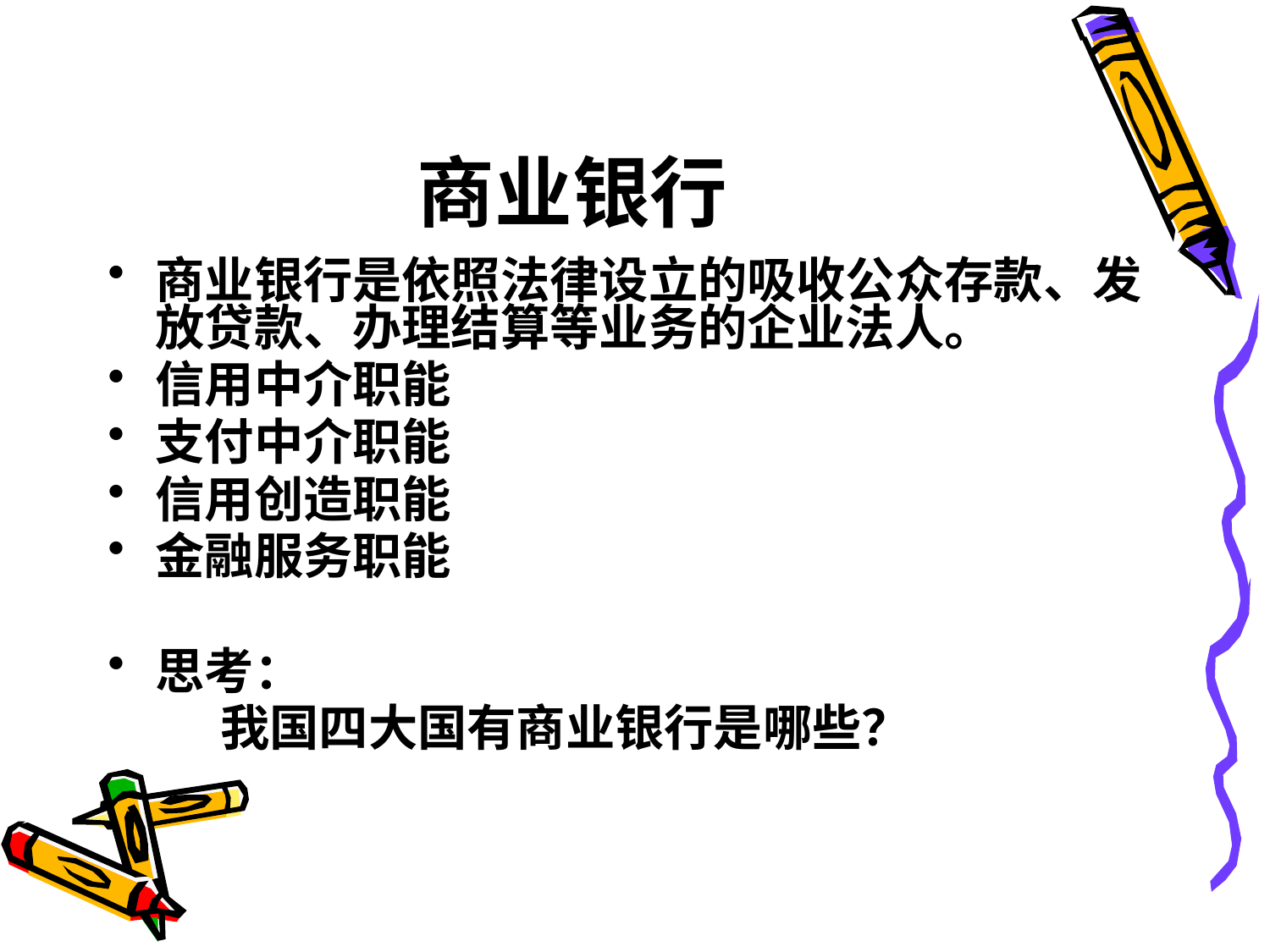

# 商业银行
商业银行是依照法律设立的吸收公众存款、发放贷款、办理结算等业务的企业法人。
信用中介职能
支付中介职能
信用创造职能
金融服务职能

思考：
         我国四大国有商业银行是哪些？